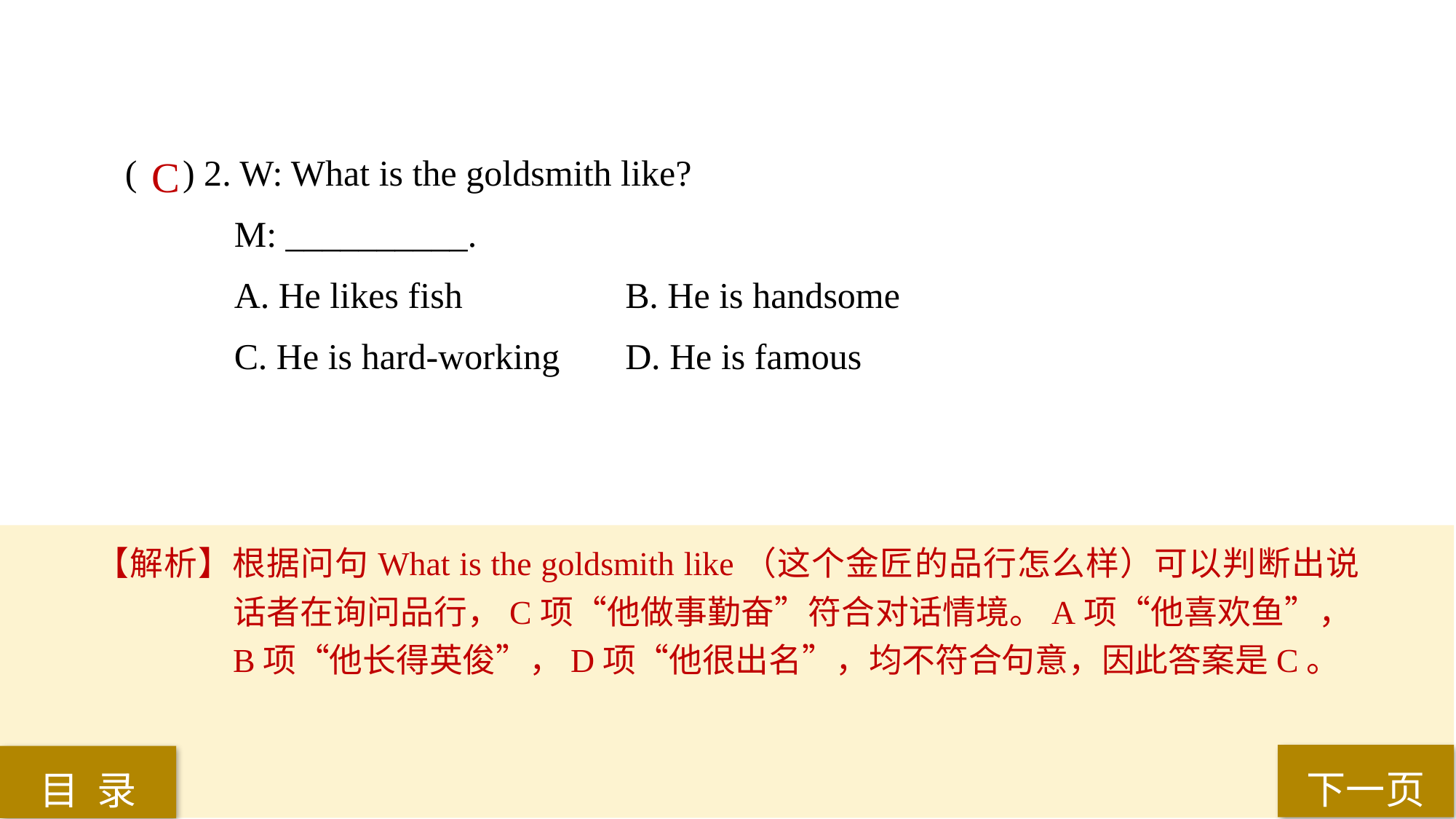

(     ) 2. W: What is the goldsmith like?
M: __________.
A. He likes fish		 B. He is handsome
C. He is hard-working 	 D. He is famous
 C
【解析】根据问句What is the goldsmith like（这个金匠的品行怎么样）可以判断出说话者在询问品行，C项“他做事勤奋”符合对话情境。A项“他喜欢鱼”，B项“他长得英俊”，D项“他很出名”，均不符合句意，因此答案是C。